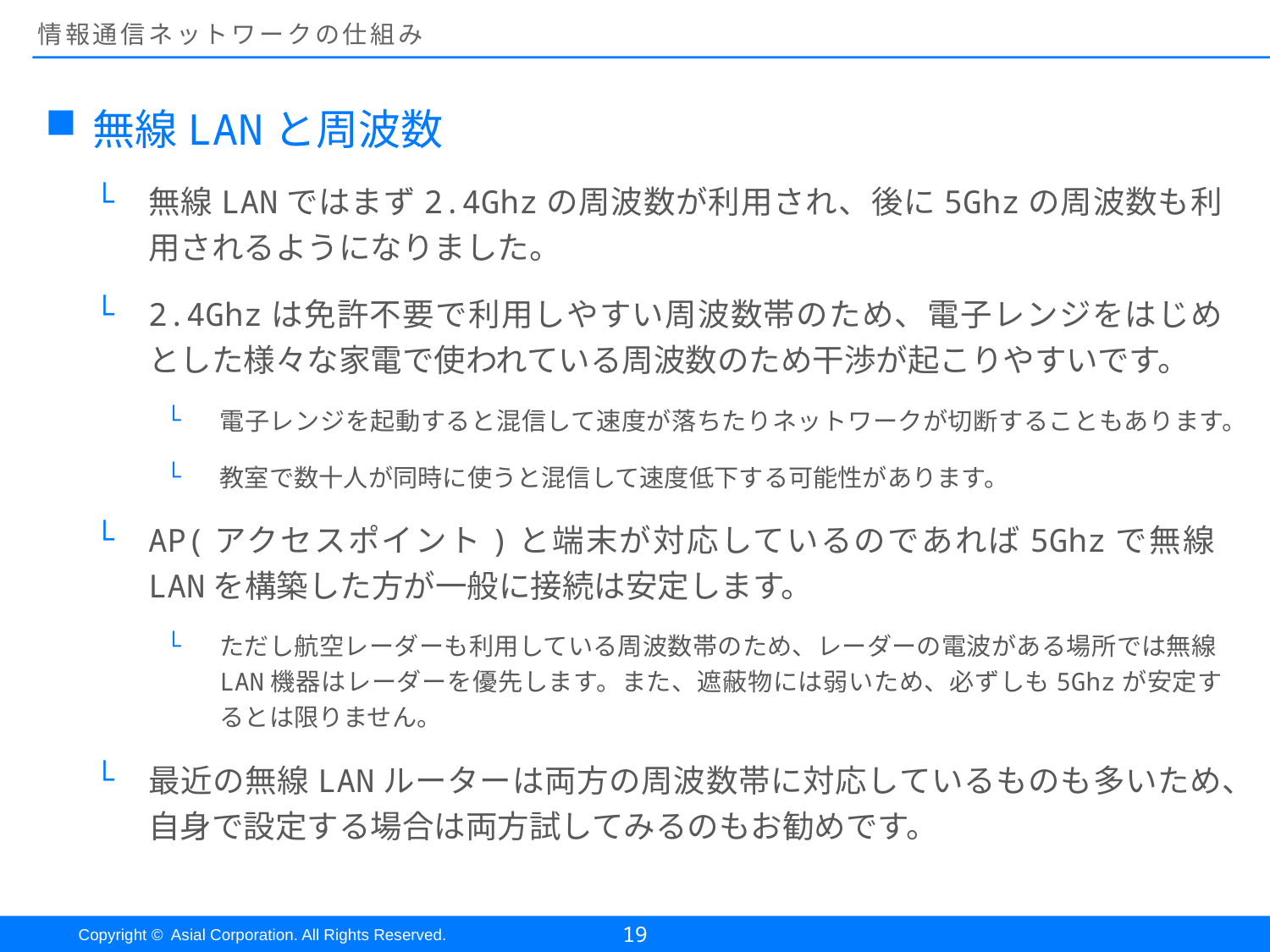

# 情報通信ネットワークの仕組み

無線LANと周波数
無線LANではまず2.4Ghzの周波数が利用され、後に5Ghzの周波数も利用されるようになりました。
2.4Ghzは免許不要で利用しやすい周波数帯のため、電子レンジをはじめとした様々な家電で使われている周波数のため干渉が起こりやすいです。
電子レンジを起動すると混信して速度が落ちたりネットワークが切断することもあります。
教室で数十人が同時に使うと混信して速度低下する可能性があります。
AP(アクセスポイント)と端末が対応しているのであれば5Ghzで無線LANを構築した方が一般に接続は安定します。
ただし航空レーダーも利用している周波数帯のため、レーダーの電波がある場所では無線LAN機器はレーダーを優先します。また、遮蔽物には弱いため、必ずしも5Ghzが安定するとは限りません。
最近の無線LANルーターは両方の周波数帯に対応しているものも多いため、自身で設定する場合は両方試してみるのもお勧めです。
19